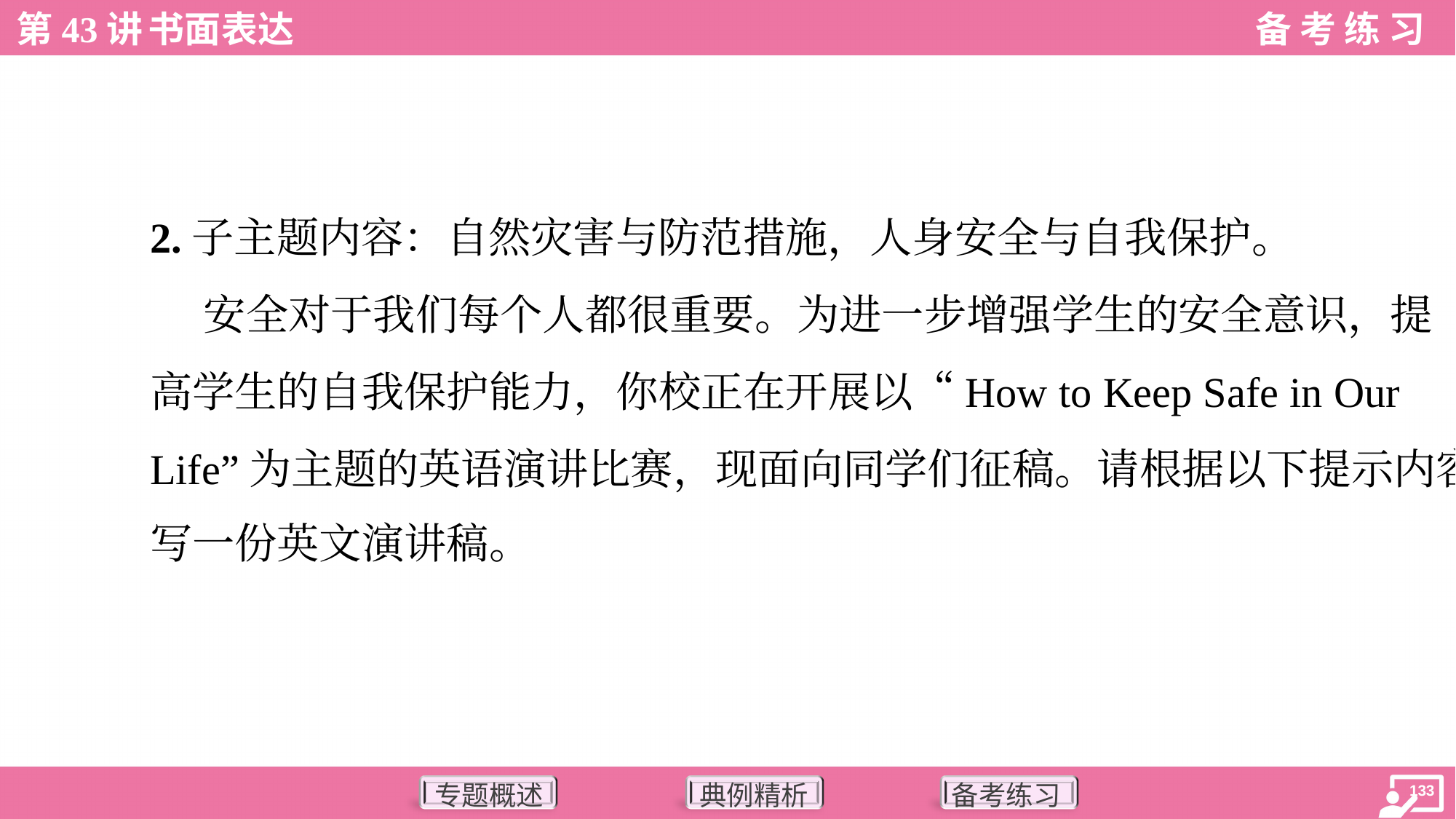

2.子主题内容：自然灾害与防范措施，人身安全与自我保护。
    安全对于我们每个人都很重要。为进一步增强学生的安全意识，提
高学生的自我保护能力，你校正在开展以“How to Keep Safe in Our
Life”为主题的英语演讲比赛，现面向同学们征稿。请根据以下提示内容，
写一份英文演讲稿。